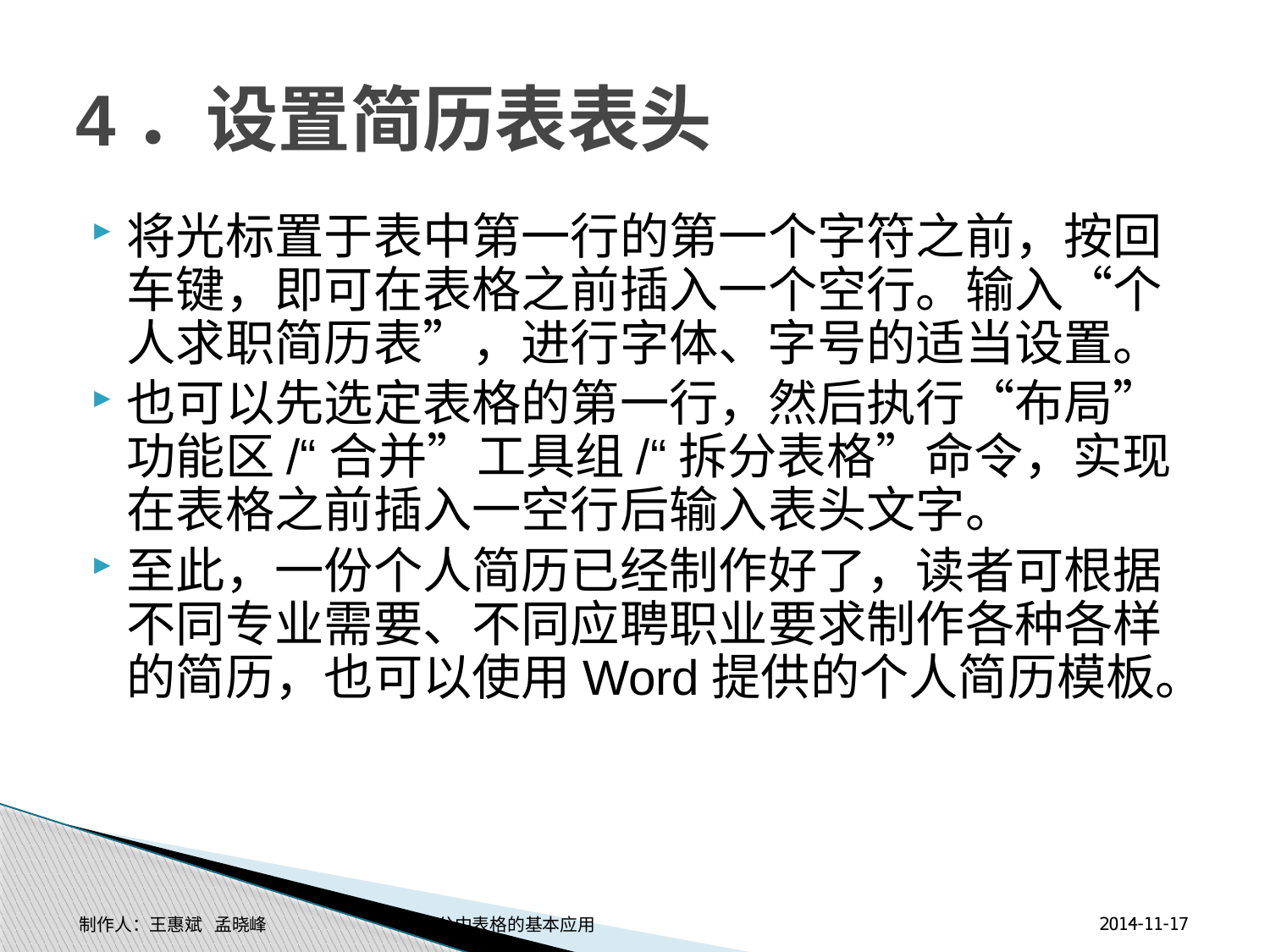

# 4．设置简历表表头
将光标置于表中第一行的第一个字符之前，按回车键，即可在表格之前插入一个空行。输入“个人求职简历表”，进行字体、字号的适当设置。
也可以先选定表格的第一行，然后执行“布局”功能区/“合并”工具组/“拆分表格”命令，实现在表格之前插入一空行后输入表头文字。
至此，一份个人简历已经制作好了，读者可根据不同专业需要、不同应聘职业要求制作各种各样的简历，也可以使用Word提供的个人简历模板。
2014-11-17
制作人：王惠斌   孟晓峰                                      办公中表格的基本应用